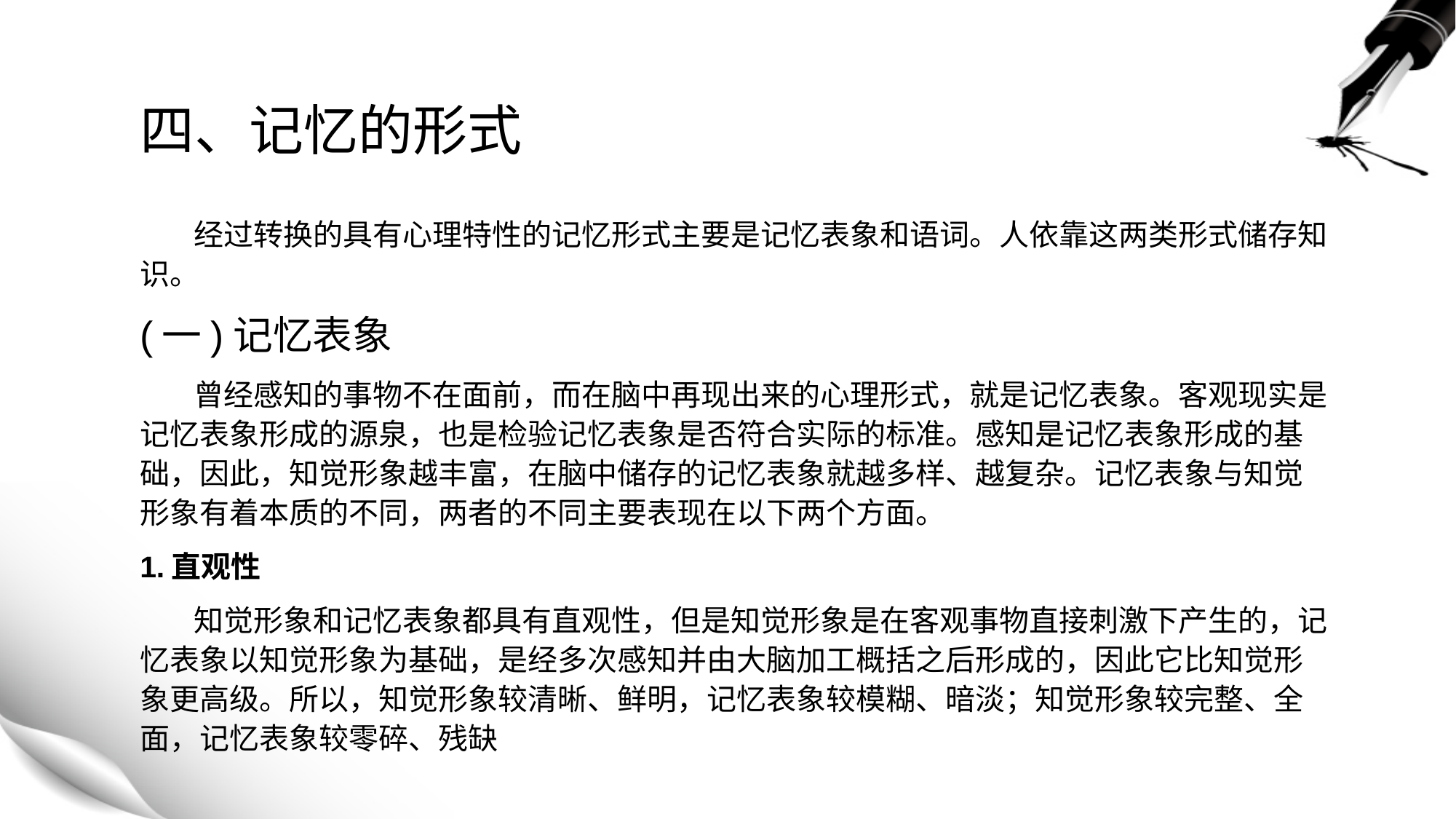

# 四、记忆的形式
       经过转换的具有心理特性的记忆形式主要是记忆表象和语词。人依靠这两类形式储存知识。
(一)记忆表象
       曾经感知的事物不在面前，而在脑中再现出来的心理形式，就是记忆表象。客观现实是记忆表象形成的源泉，也是检验记忆表象是否符合实际的标准。感知是记忆表象形成的基础，因此，知觉形象越丰富，在脑中储存的记忆表象就越多样、越复杂。记忆表象与知觉形象有着本质的不同，两者的不同主要表现在以下两个方面。
1.直观性
       知觉形象和记忆表象都具有直观性，但是知觉形象是在客观事物直接刺激下产生的，记忆表象以知觉形象为基础，是经多次感知并由大脑加工概括之后形成的，因此它比知觉形象更高级。所以，知觉形象较清晰、鲜明，记忆表象较模糊、暗淡；知觉形象较完整、全面，记忆表象较零碎、残缺